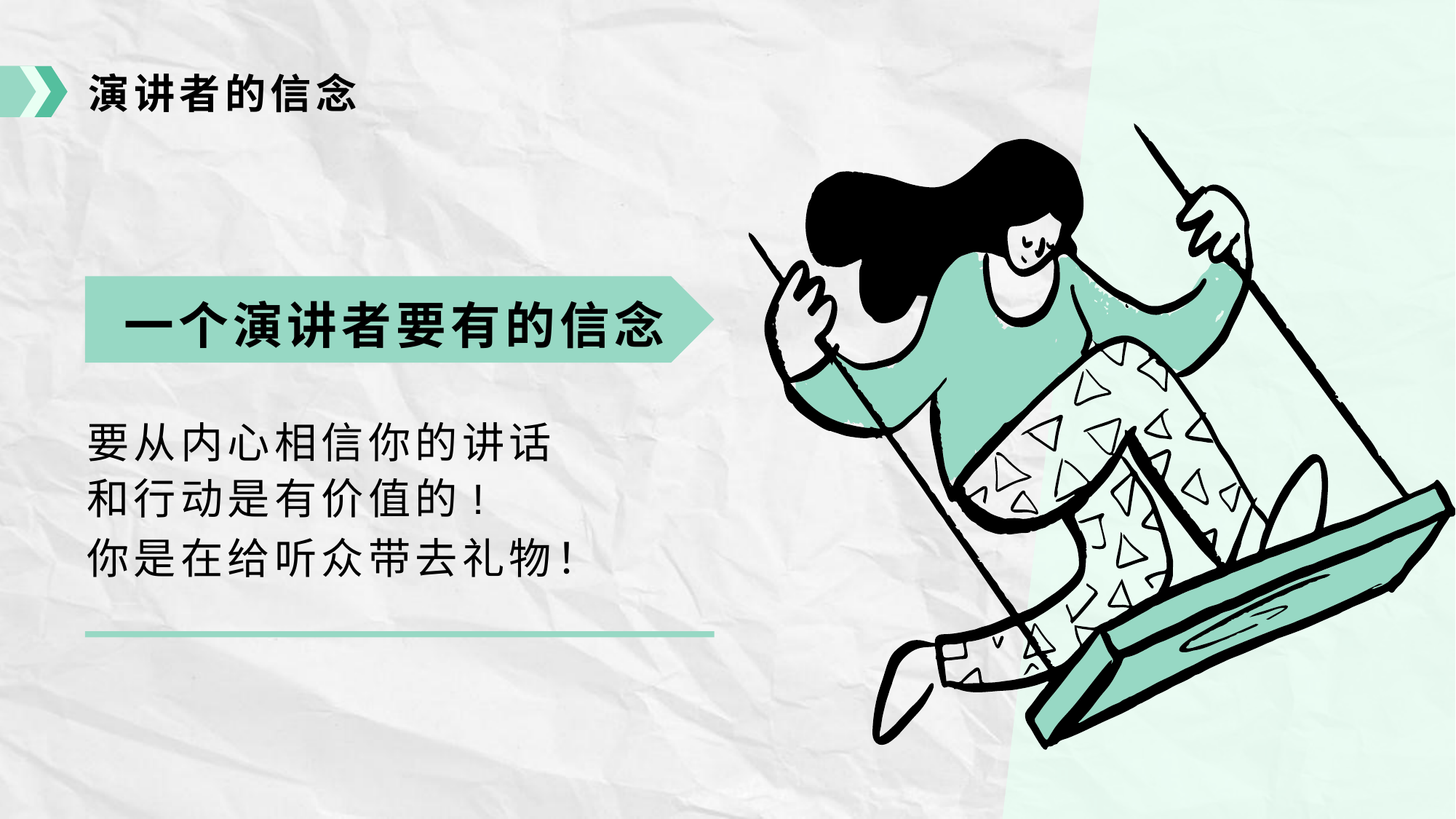

演讲者的信念

一个演讲者要有的信念
要从内心相信你的讲话和行动是有价值的!
你是在给听众带去礼物！